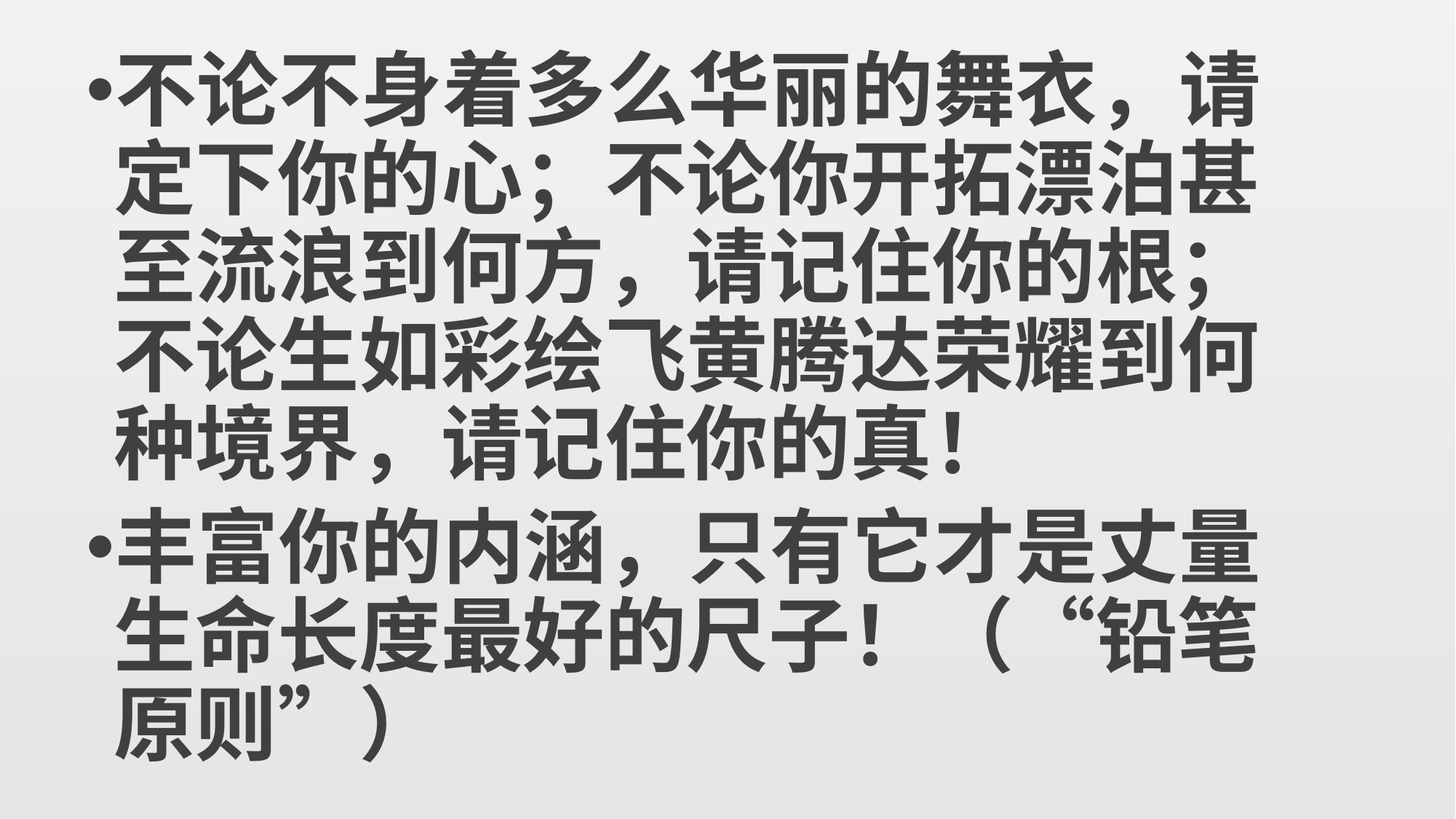

不论不身着多么华丽的舞衣，请定下你的心；不论你开拓漂泊甚至流浪到何方，请记住你的根；不论生如彩绘飞黄腾达荣耀到何种境界，请记住你的真！
丰富你的内涵，只有它才是丈量生命长度最好的尺子！（“铅笔原则”）